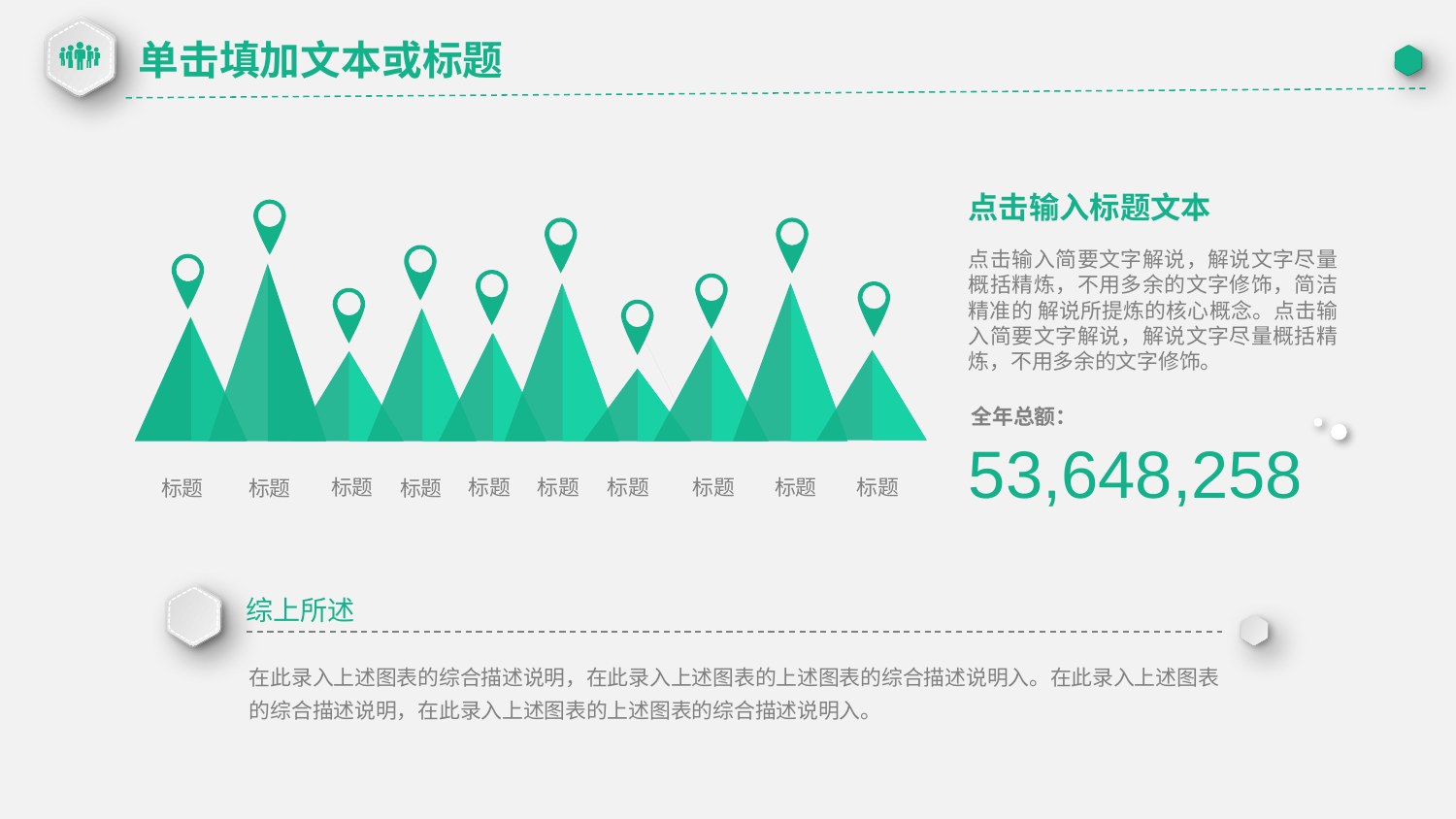

单击填加文本或标题

点击输入标题文本

点击输入简要文字解说，解说文字尽量概括精炼，不用多余的文字修饰，简洁精准的 解说所提炼的核心概念。点击输入简要文字解说，解说文字尽量概括精炼，不用多余的文字修饰。

全年总额：

53,648,258
标题
标题
标题
标题
标题
标题
标题
标题
标题
标题

综上所述

在此录入上述图表的综合描述说明，在此录入上述图表的上述图表的综合描述说明入。在此录入上述图表的综合描述说明，在此录入上述图表的上述图表的综合描述说明入。